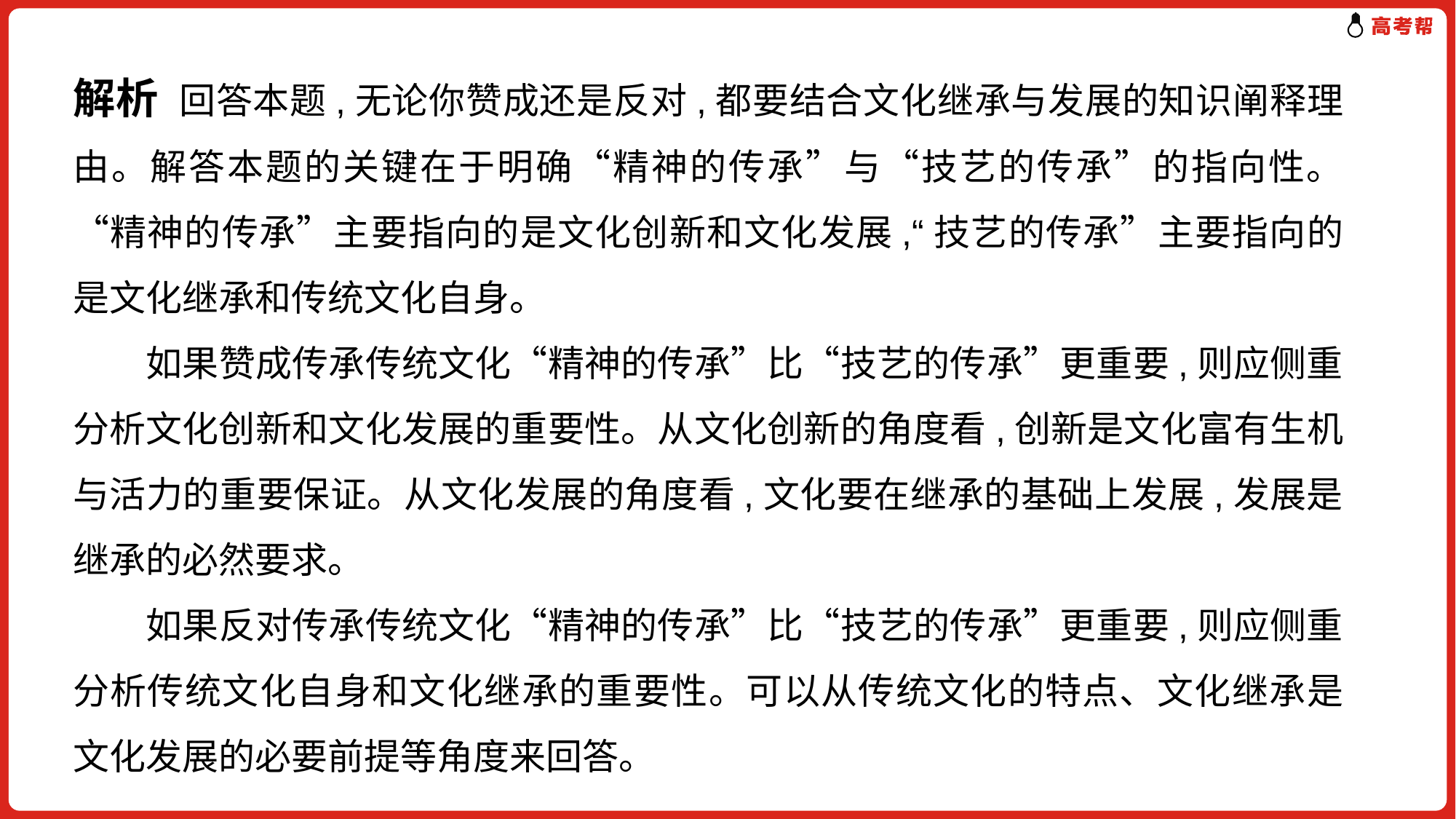

解析  回答本题,无论你赞成还是反对,都要结合文化继承与发展的知识阐释理由。解答本题的关键在于明确“精神的传承”与“技艺的传承”的指向性。“精神的传承”主要指向的是文化创新和文化发展,“技艺的传承”主要指向的是文化继承和传统文化自身。
　　如果赞成传承传统文化“精神的传承”比“技艺的传承”更重要,则应侧重分析文化创新和文化发展的重要性。从文化创新的角度看,创新是文化富有生机与活力的重要保证。从文化发展的角度看,文化要在继承的基础上发展,发展是继承的必然要求。
　　如果反对传承传统文化“精神的传承”比“技艺的传承”更重要,则应侧重分析传统文化自身和文化继承的重要性。可以从传统文化的特点、文化继承是文化发展的必要前提等角度来回答。